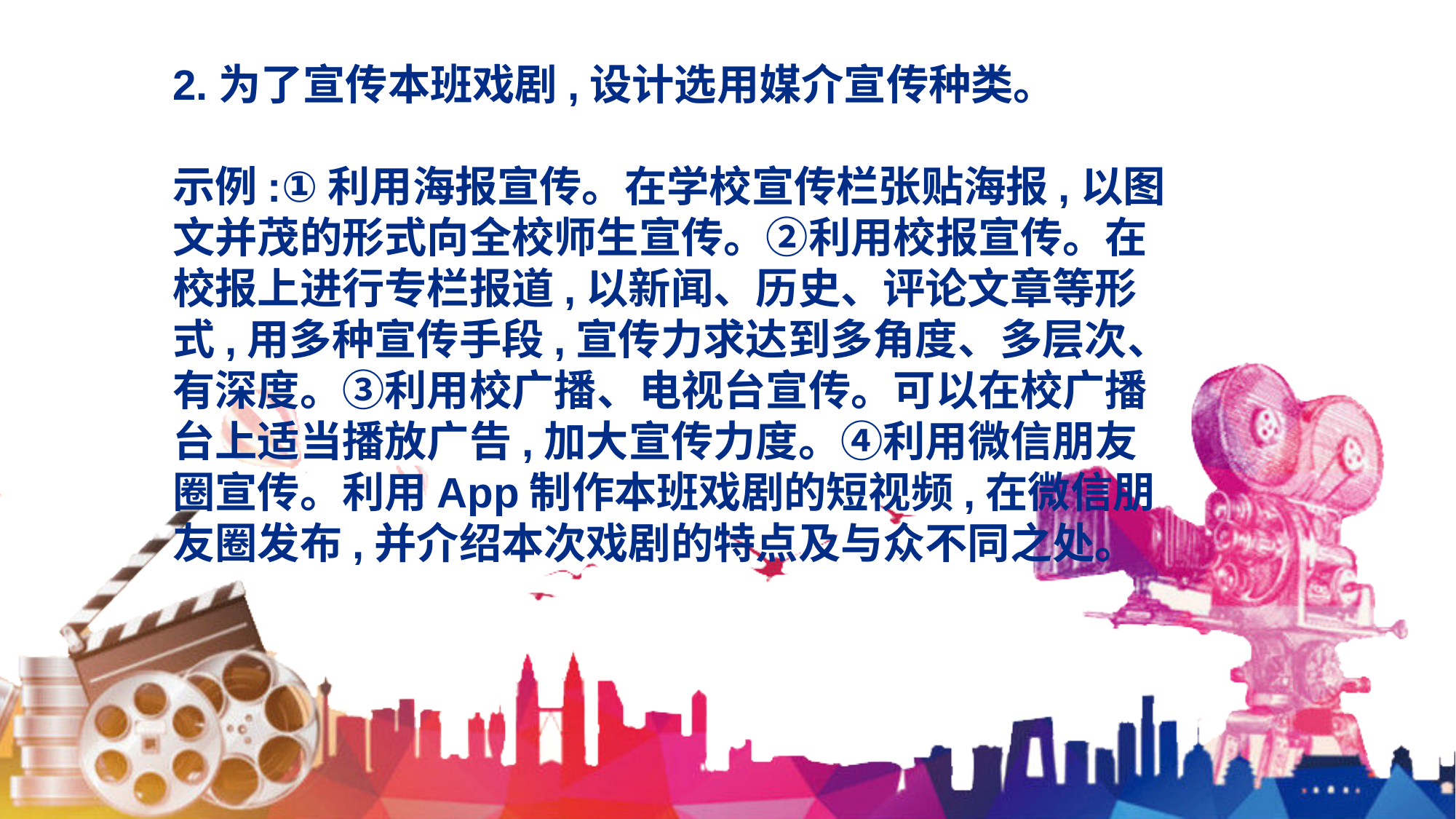

2.为了宣传本班戏剧,设计选用媒介宣传种类。

示例:①利用海报宣传。在学校宣传栏张贴海报,以图文并茂的形式向全校师生宣传。②利用校报宣传。在校报上进行专栏报道,以新闻、历史、评论文章等形式,用多种宣传手段,宣传力求达到多角度、多层次、有深度。③利用校广播、电视台宣传。可以在校广播台上适当播放广告,加大宣传力度。④利用微信朋友圈宣传。利用App制作本班戏剧的短视频,在微信朋友圈发布,并介绍本次戏剧的特点及与众不同之处。